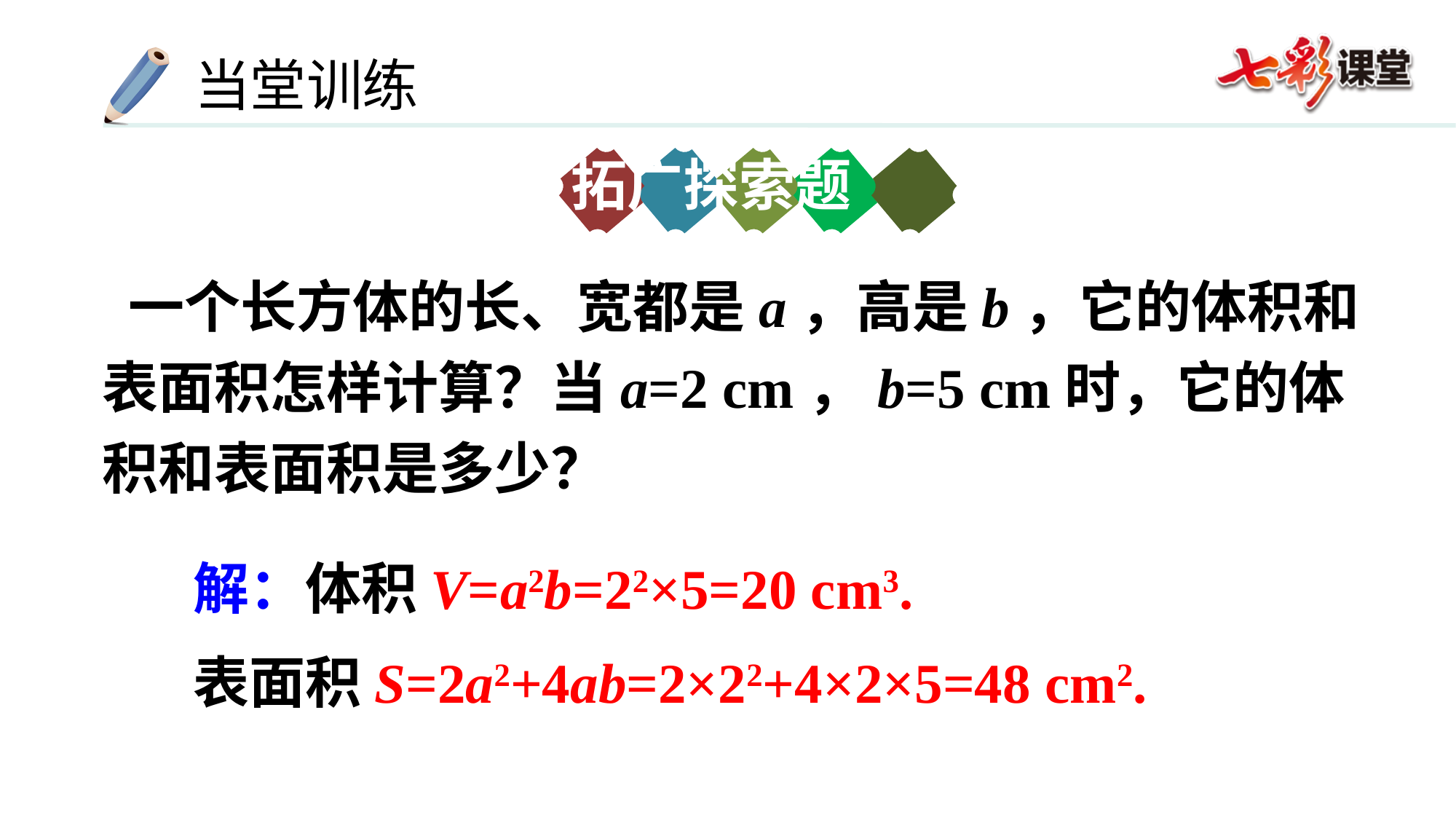

拓广探索题

 一个长方体的长、宽都是a，高是b，它的体积和表面积怎样计算？当a=2 cm，b=5 cm时，它的体积和表面积是多少？
解：体积V=a2b=22×5=20 cm3.
表面积S=2a2+4ab=2×22+4×2×5=48 cm2.